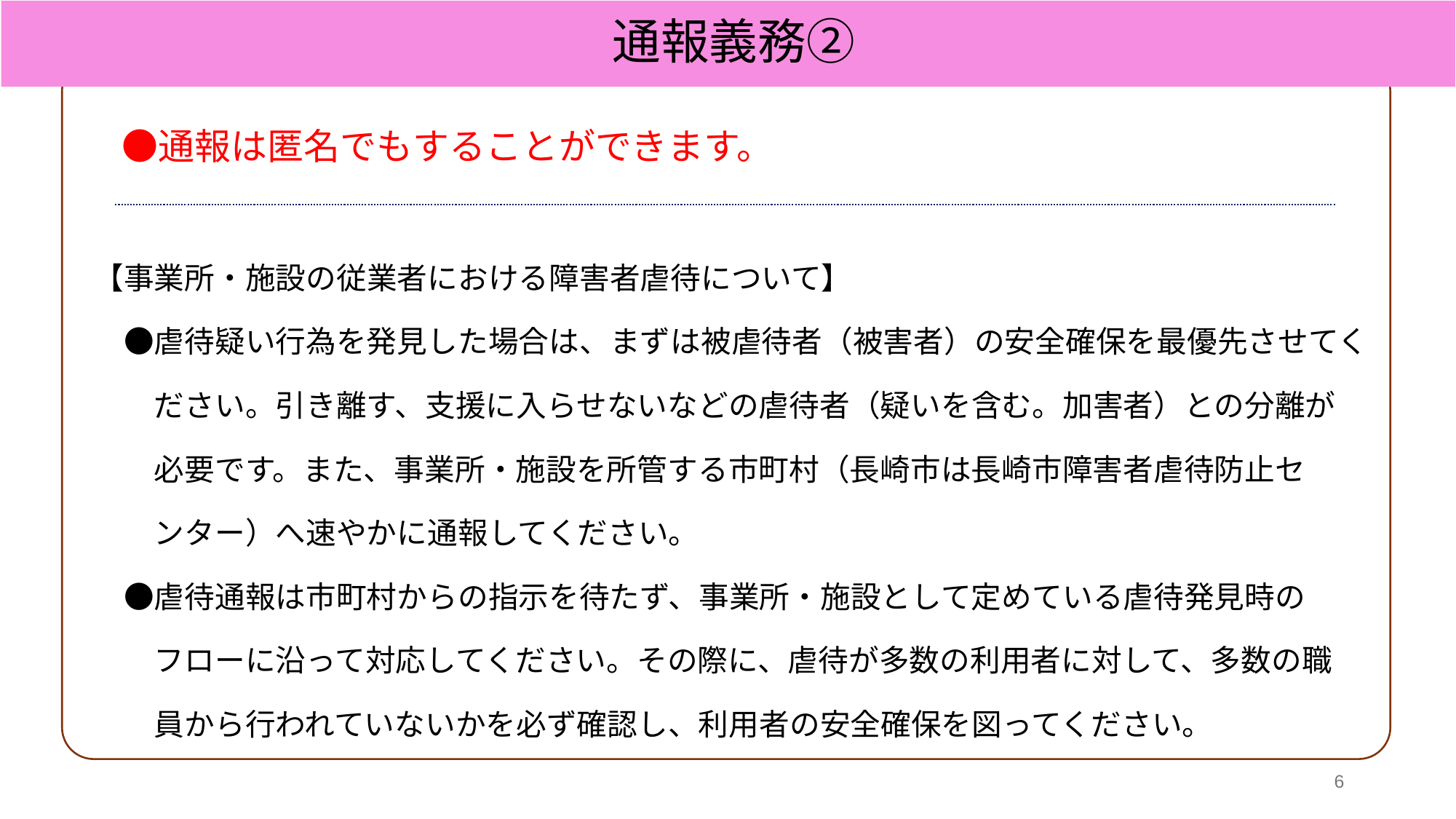

通報義務②

　●通報は匿名でもすることができます。

【事業所・施設の従業者における障害者虐待について】
　●虐待疑い行為を発見した場合は、まずは被虐待者（被害者）の安全確保を最優先させてく
　　ださい。引き離す、支援に入らせないなどの虐待者（疑いを含む。加害者）との分離が
　　必要です。また、事業所・施設を所管する市町村（長崎市は長崎市障害者虐待防止セ
　　ンター）へ速やかに通報してください。
　●虐待通報は市町村からの指示を待たず、事業所・施設として定めている虐待発見時の
　　フローに沿って対応してください。その際に、虐待が多数の利用者に対して、多数の職
　　員から行われていないかを必ず確認し、利用者の安全確保を図ってください。

6